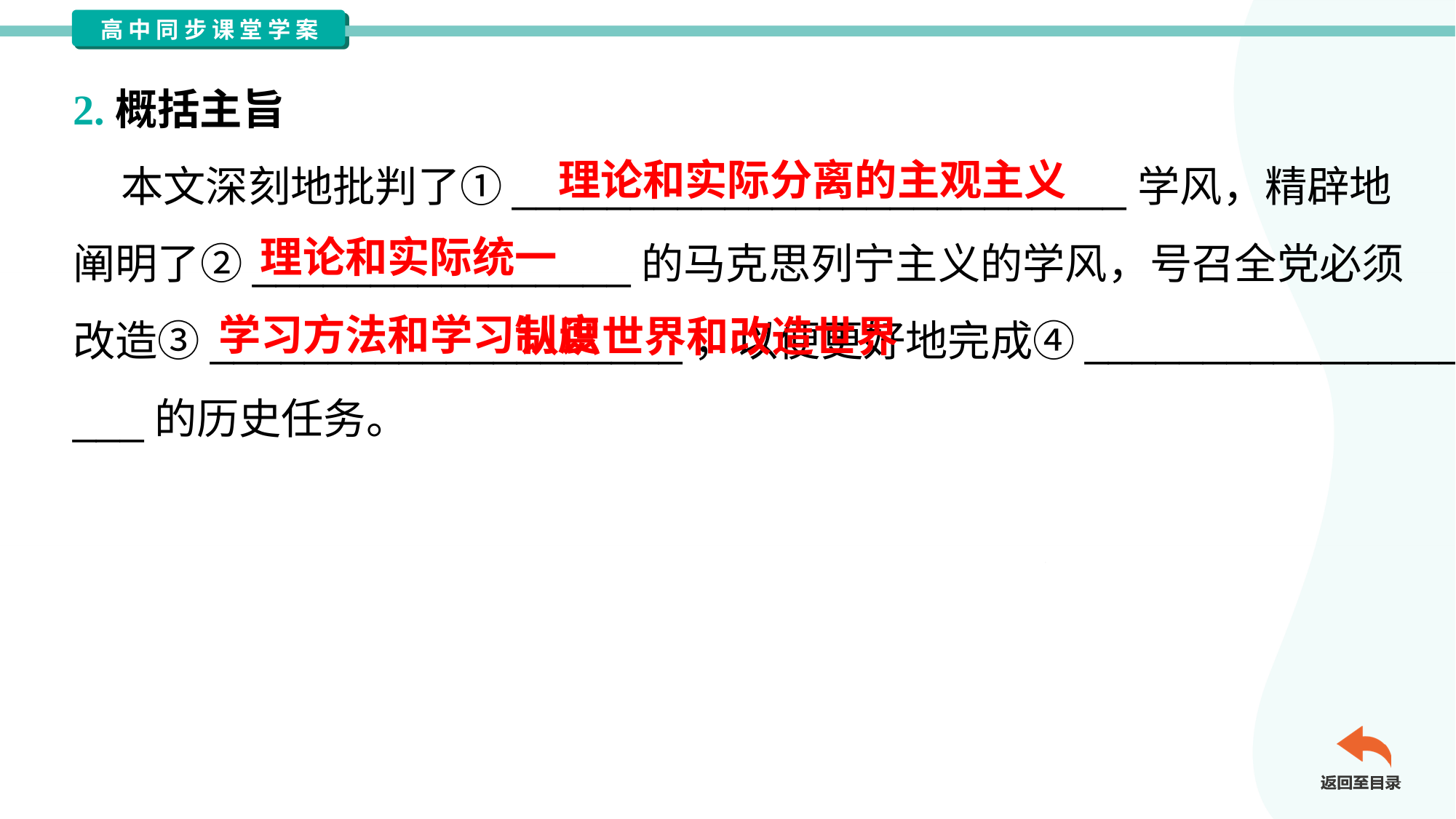

2.概括主旨
    本文深刻地批判了①__________________________学风，精辟地
阐明了②________________的马克思列宁主义的学风，号召全党必须
改造③____________________，以便更好地完成④_________________
___的历史任务。
理论和实际分离的主观主义
理论和实际统一
                                             认识世界和改造世界
学习方法和学习制度